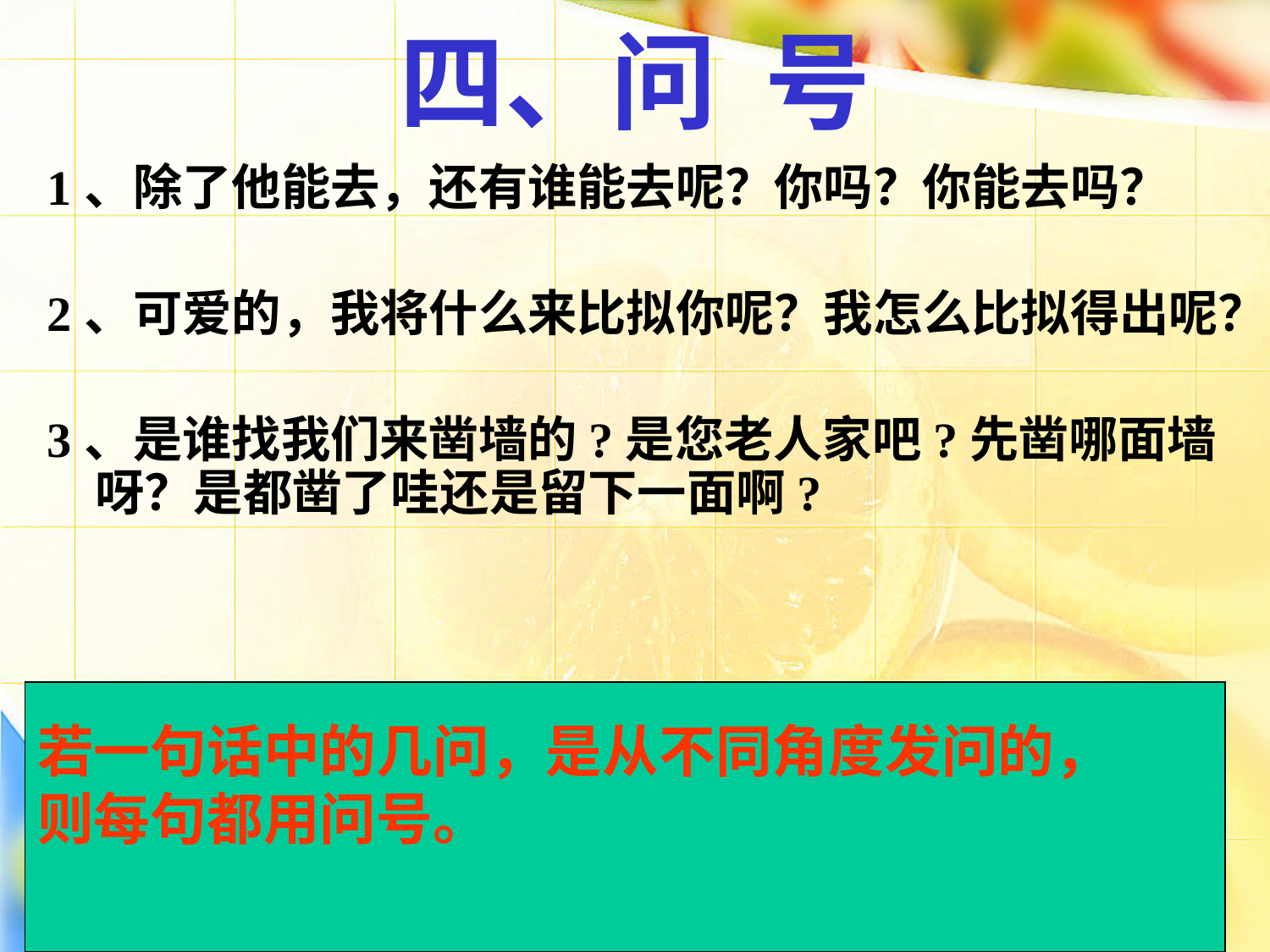

# 四、问  号
1、除了他能去，还有谁能去呢？你吗？你能去吗？

2、可爱的，我将什么来比拟你呢？我怎么比拟得出呢？

3、是谁找我们来凿墙的?是您老人家吧?先凿哪面墙呀？是都凿了哇还是留下一面啊?

若一句话中的几问，是从不同角度发问的，
则每句都用问号。